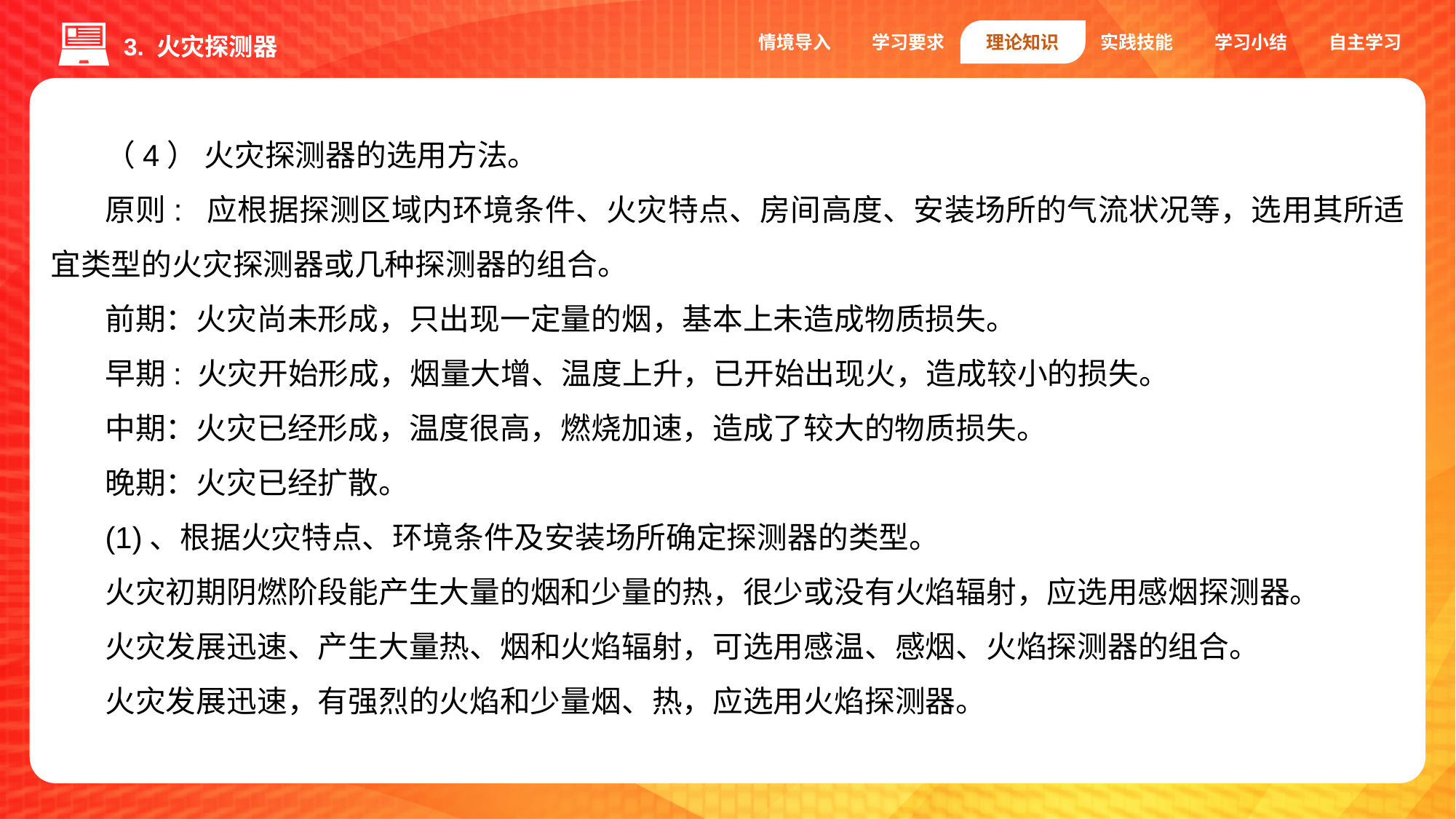

情境导入
学习要求
理论知识
实践技能
学习小结
自主学习

3. 火灾探测器
（4） 火灾探测器的选用方法。
原则:  应根据探测区域内环境条件、火灾特点、房间高度、安装场所的气流状况等，选用其所适宜类型的火灾探测器或几种探测器的组合。
前期：火灾尚未形成，只出现一定量的烟，基本上未造成物质损失。
早期: 火灾开始形成，烟量大增、温度上升，已开始出现火，造成较小的损失。
中期：火灾已经形成，温度很高，燃烧加速，造成了较大的物质损失。
晚期：火灾已经扩散。
(1)、根据火灾特点、环境条件及安装场所确定探测器的类型。
火灾初期阴燃阶段能产生大量的烟和少量的热，很少或没有火焰辐射，应选用感烟探测器。
火灾发展迅速、产生大量热、烟和火焰辐射，可选用感温、感烟、火焰探测器的组合。
火灾发展迅速，有强烈的火焰和少量烟、热，应选用火焰探测器。